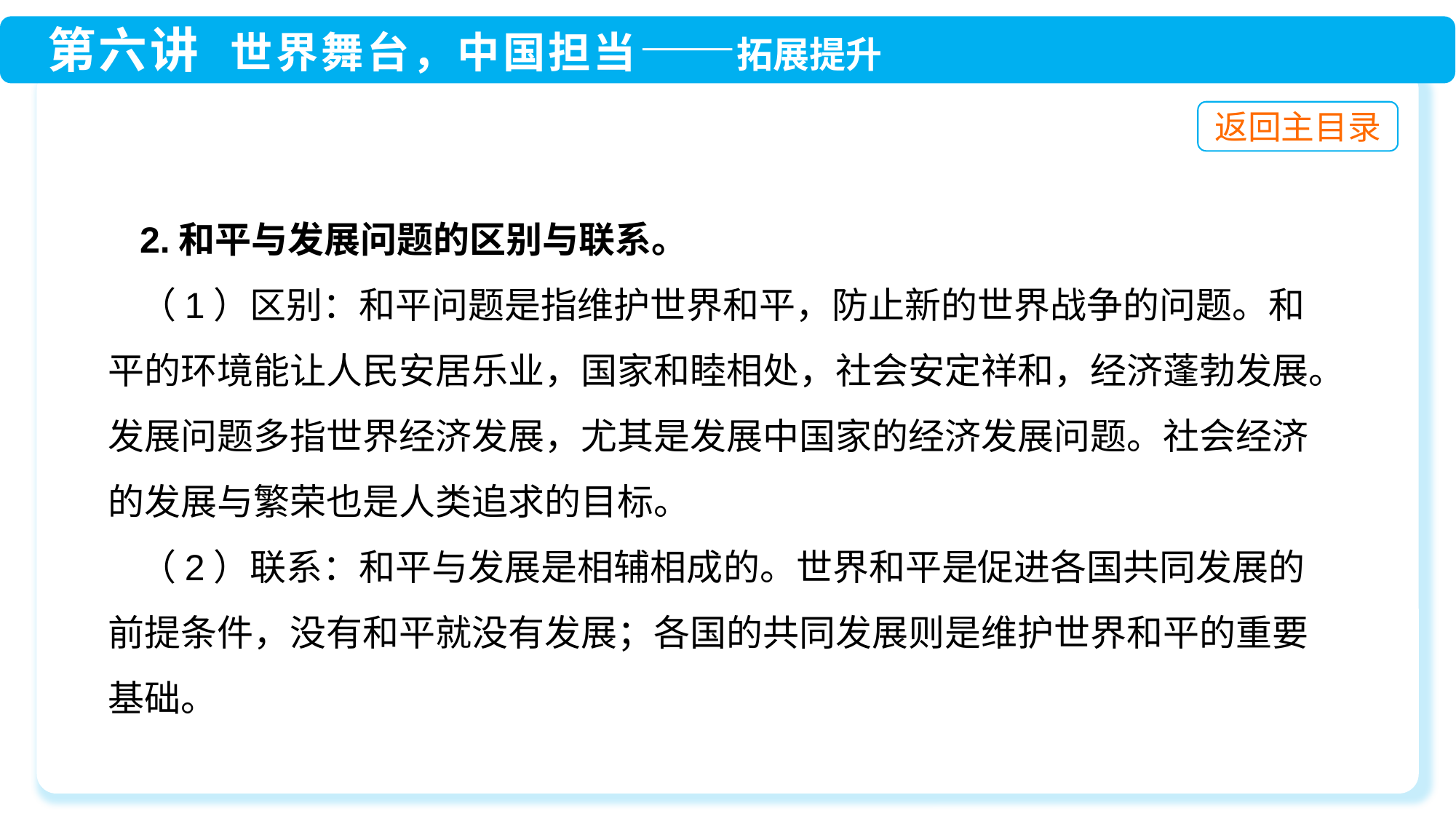

2.和平与发展问题的区别与联系。
（1）区别：和平问题是指维护世界和平，防止新的世界战争的问题。和平的环境能让人民安居乐业，国家和睦相处，社会安定祥和，经济蓬勃发展。发展问题多指世界经济发展，尤其是发展中国家的经济发展问题。社会经济的发展与繁荣也是人类追求的目标。
（2）联系：和平与发展是相辅相成的。世界和平是促进各国共同发展的前提条件，没有和平就没有发展；各国的共同发展则是维护世界和平的重要基础。